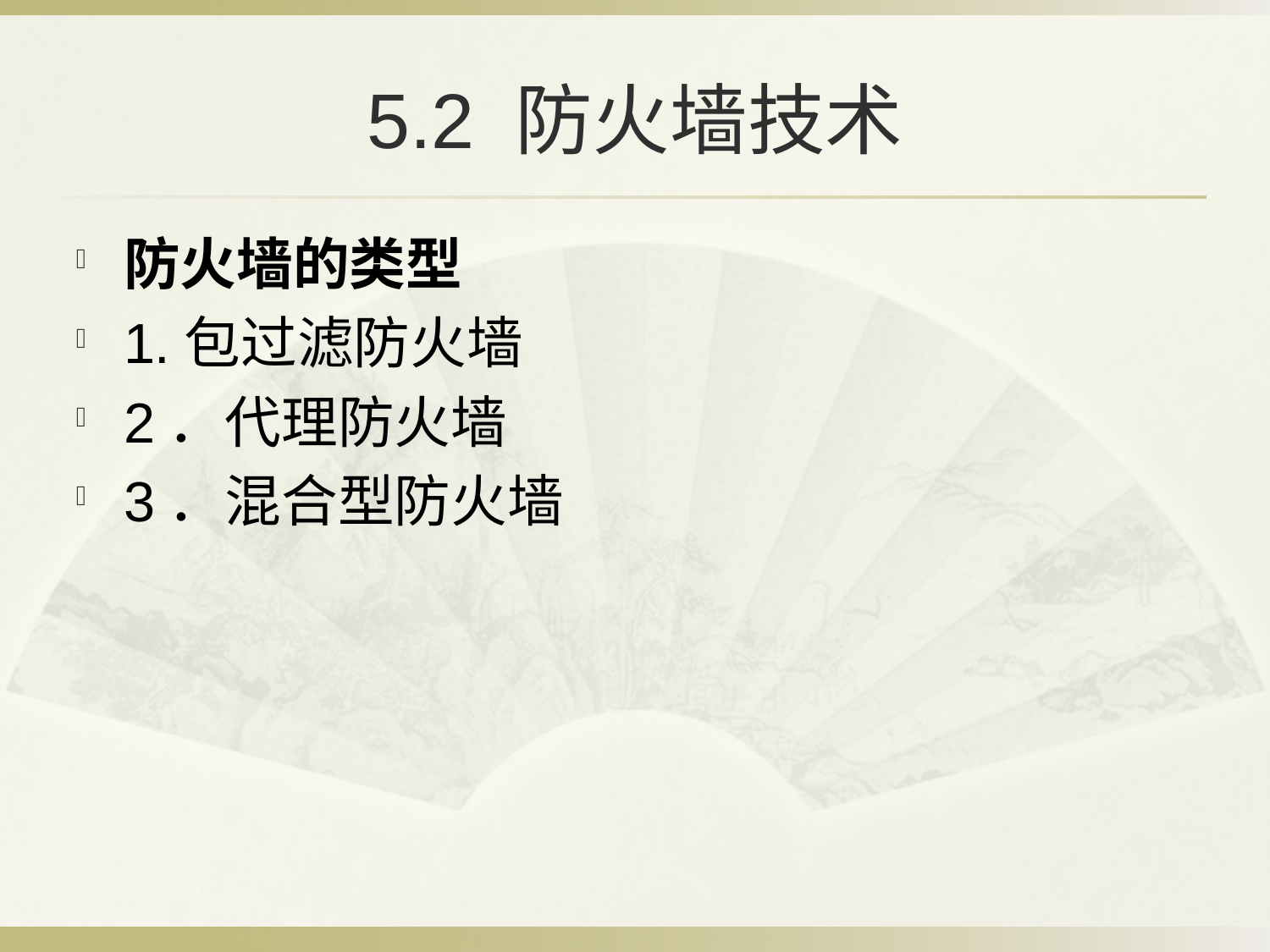

# 5.2 防火墙技术
防火墙的类型
1.包过滤防火墙
2．代理防火墙
3．混合型防火墙